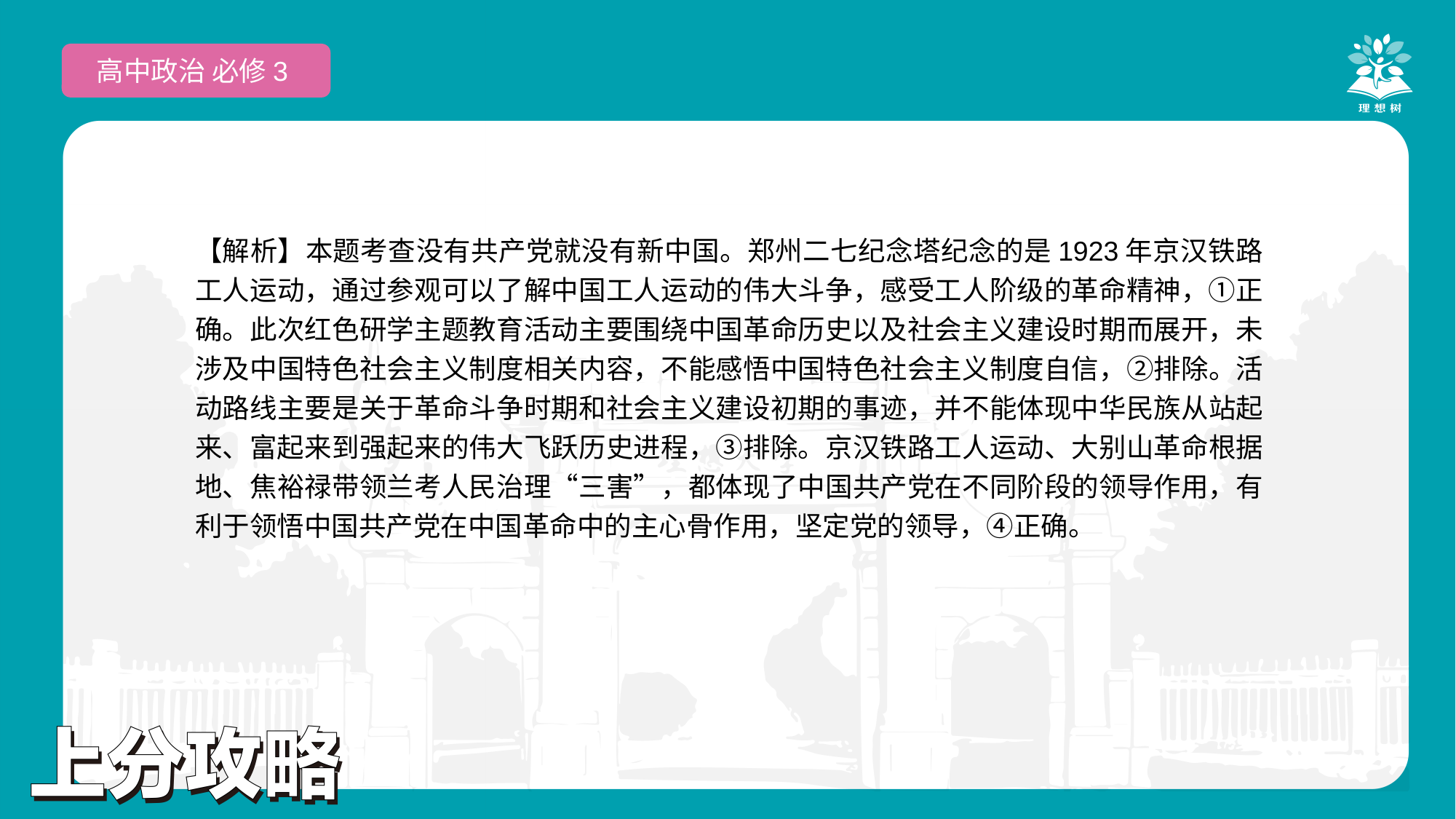

高中政治 必修3
【解析】本题考查没有共产党就没有新中国。郑州二七纪念塔纪念的是1923年京汉铁路工人运动，通过参观可以了解中国工人运动的伟大斗争，感受工人阶级的革命精神，①正确。此次红色研学主题教育活动主要围绕中国革命历史以及社会主义建设时期而展开，未涉及中国特色社会主义制度相关内容，不能感悟中国特色社会主义制度自信，②排除。活动路线主要是关于革命斗争时期和社会主义建设初期的事迹，并不能体现中华民族从站起来、富起来到强起来的伟大飞跃历史进程，③排除。京汉铁路工人运动、大别山革命根据地、焦裕禄带领兰考人民治理“三害”，都体现了中国共产党在不同阶段的领导作用，有利于领悟中国共产党在中国革命中的主心骨作用，坚定党的领导，④正确。